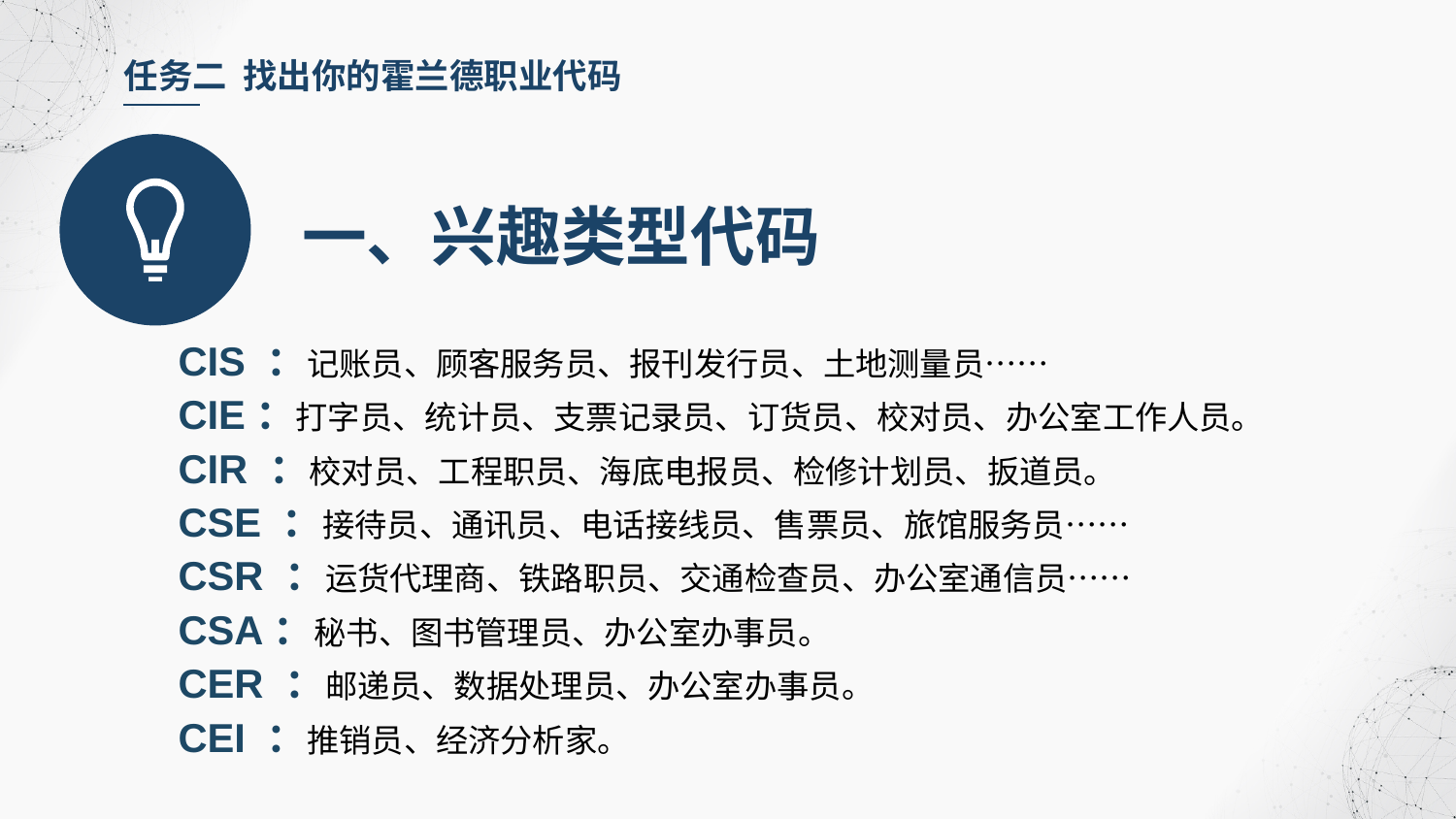

任务二  找出你的霍兰德职业代码

一、兴趣类型代码
CIS ：记账员、顾客服务员、报刊发行员、土地测量员……
CIE：打字员、统计员、支票记录员、订货员、校对员、办公室工作人员。
CIR ：校对员、工程职员、海底电报员、检修计划员、扳道员。
CSE ：接待员、通讯员、电话接线员、售票员、旅馆服务员……
CSR ：运货代理商、铁路职员、交通检查员、办公室通信员……
CSA：秘书、图书管理员、办公室办事员。
CER ：邮递员、数据处理员、办公室办事员。
CEI ：推销员、经济分析家。